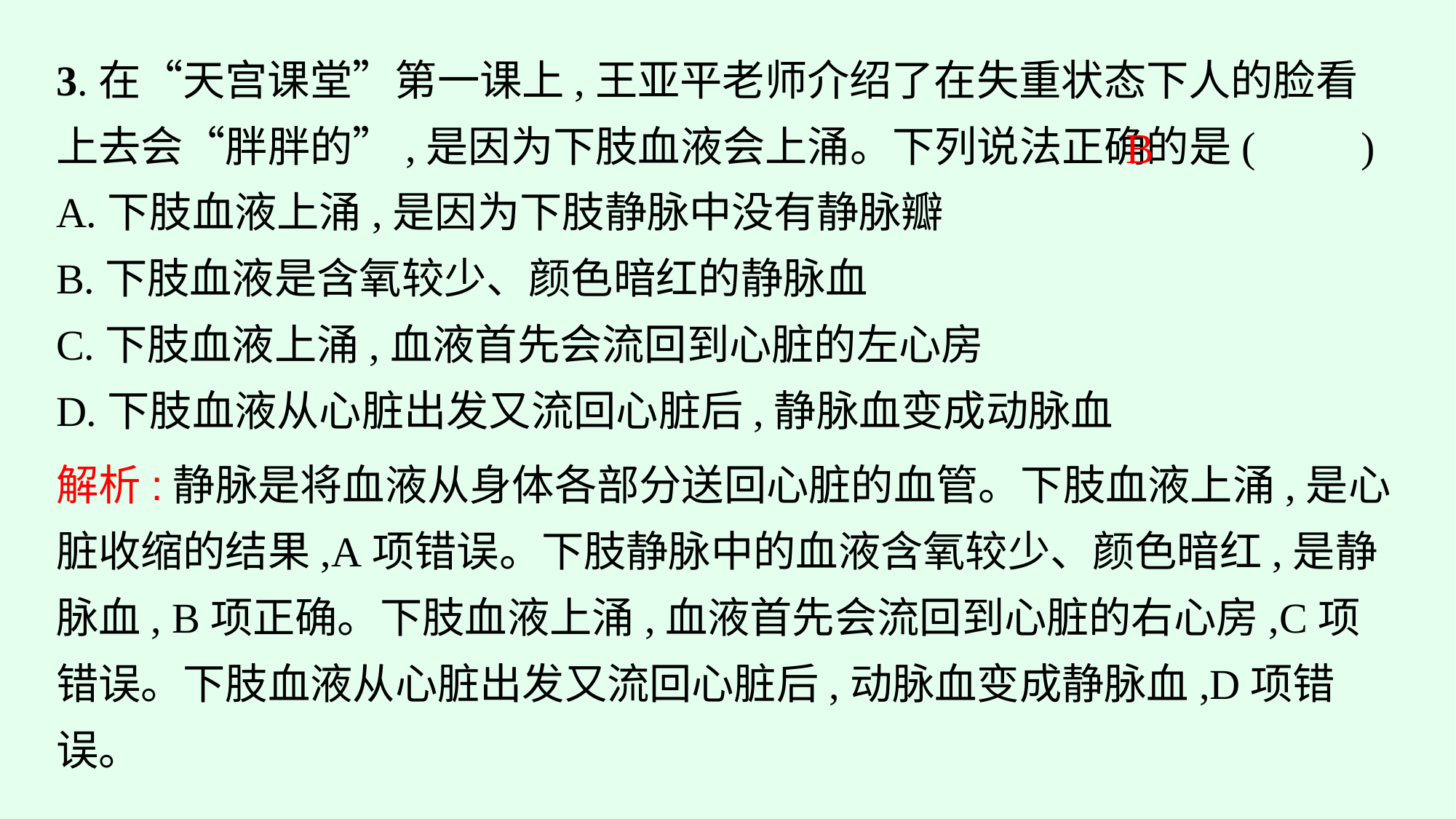

3.在“天宫课堂”第一课上,王亚平老师介绍了在失重状态下人的脸看上去会“胖胖的”,是因为下肢血液会上涌。下列说法正确的是(　　)
A.下肢血液上涌,是因为下肢静脉中没有静脉瓣
B.下肢血液是含氧较少、颜色暗红的静脉血
C.下肢血液上涌,血液首先会流回到心脏的左心房
D.下肢血液从心脏出发又流回心脏后,静脉血变成动脉血
B
解析:静脉是将血液从身体各部分送回心脏的血管。下肢血液上涌,是心脏收缩的结果,A项错误。下肢静脉中的血液含氧较少、颜色暗红,是静脉血, B项正确。下肢血液上涌,血液首先会流回到心脏的右心房,C项错误。下肢血液从心脏出发又流回心脏后,动脉血变成静脉血,D项错误。